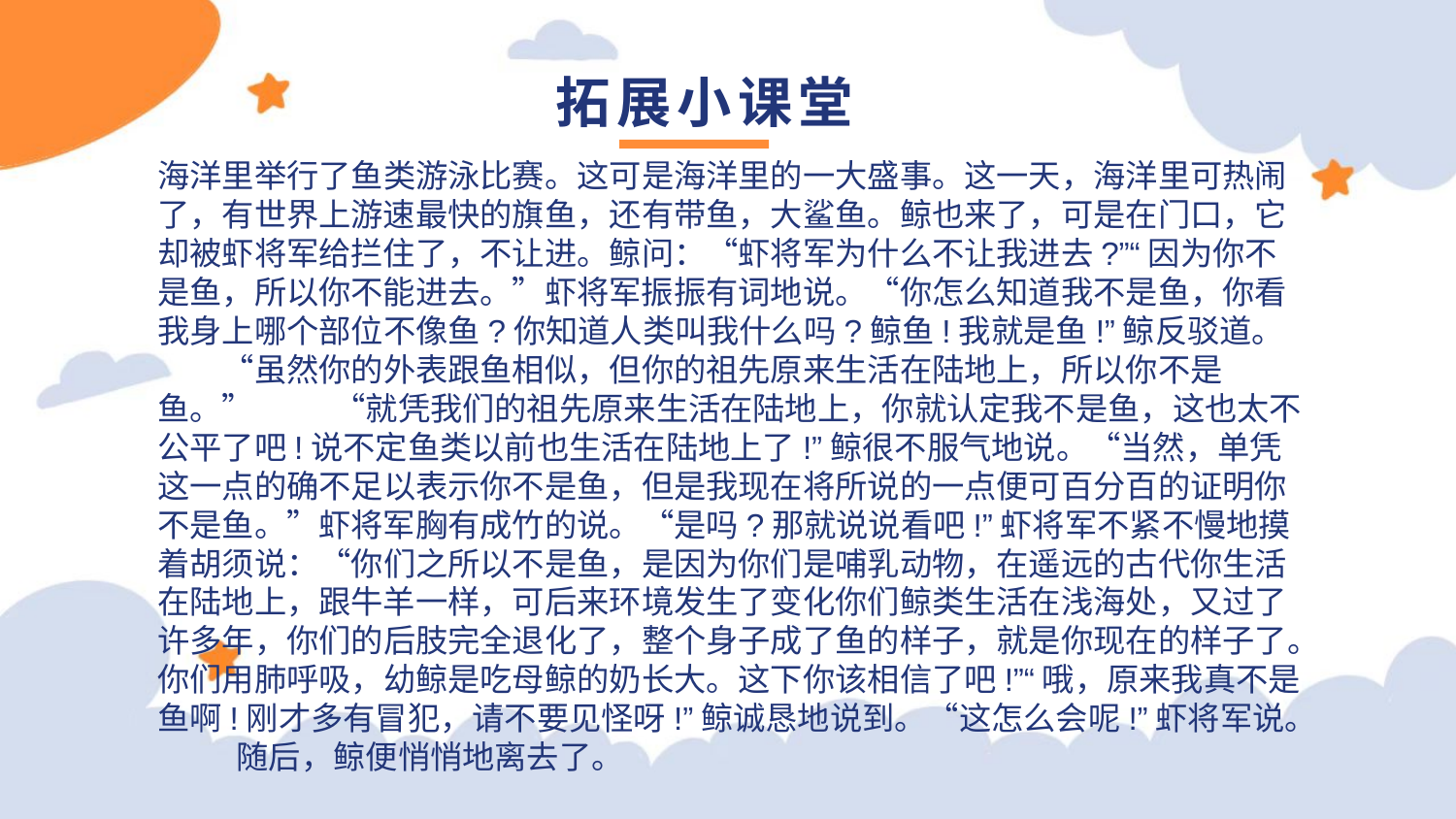

拓展小课堂

海洋里举行了鱼类游泳比赛。这可是海洋里的一大盛事。这一天，海洋里可热闹了，有世界上游速最快的旗鱼，还有带鱼，大鲨鱼。鲸也来了，可是在门口，它却被虾将军给拦住了，不让进。鲸问：“虾将军为什么不让我进去?”“因为你不是鱼，所以你不能进去。”虾将军振振有词地说。“你怎么知道我不是鱼，你看我身上哪个部位不像鱼?你知道人类叫我什么吗?鲸鱼!我就是鱼!”鲸反驳道。  　　“虽然你的外表跟鱼相似，但你的祖先原来生活在陆地上，所以你不是鱼。”  　　“就凭我们的祖先原来生活在陆地上，你就认定我不是鱼，这也太不公平了吧!说不定鱼类以前也生活在陆地上了!”鲸很不服气地说。“当然，单凭这一点的确不足以表示你不是鱼，但是我现在将所说的一点便可百分百的证明你不是鱼。”虾将军胸有成竹的说。“是吗?那就说说看吧!”虾将军不紧不慢地摸着胡须说：“你们之所以不是鱼，是因为你们是哺乳动物，在遥远的古代你生活在陆地上，跟牛羊一样，可后来环境发生了变化你们鲸类生活在浅海处，又过了许多年，你们的后肢完全退化了，整个身子成了鱼的样子，就是你现在的样子了。你们用肺呼吸，幼鲸是吃母鲸的奶长大。这下你该相信了吧!”“哦，原来我真不是鱼啊!刚才多有冒犯，请不要见怪呀!”鲸诚恳地说到。“这怎么会呢!”虾将军说。  　　随后，鲸便悄悄地离去了。